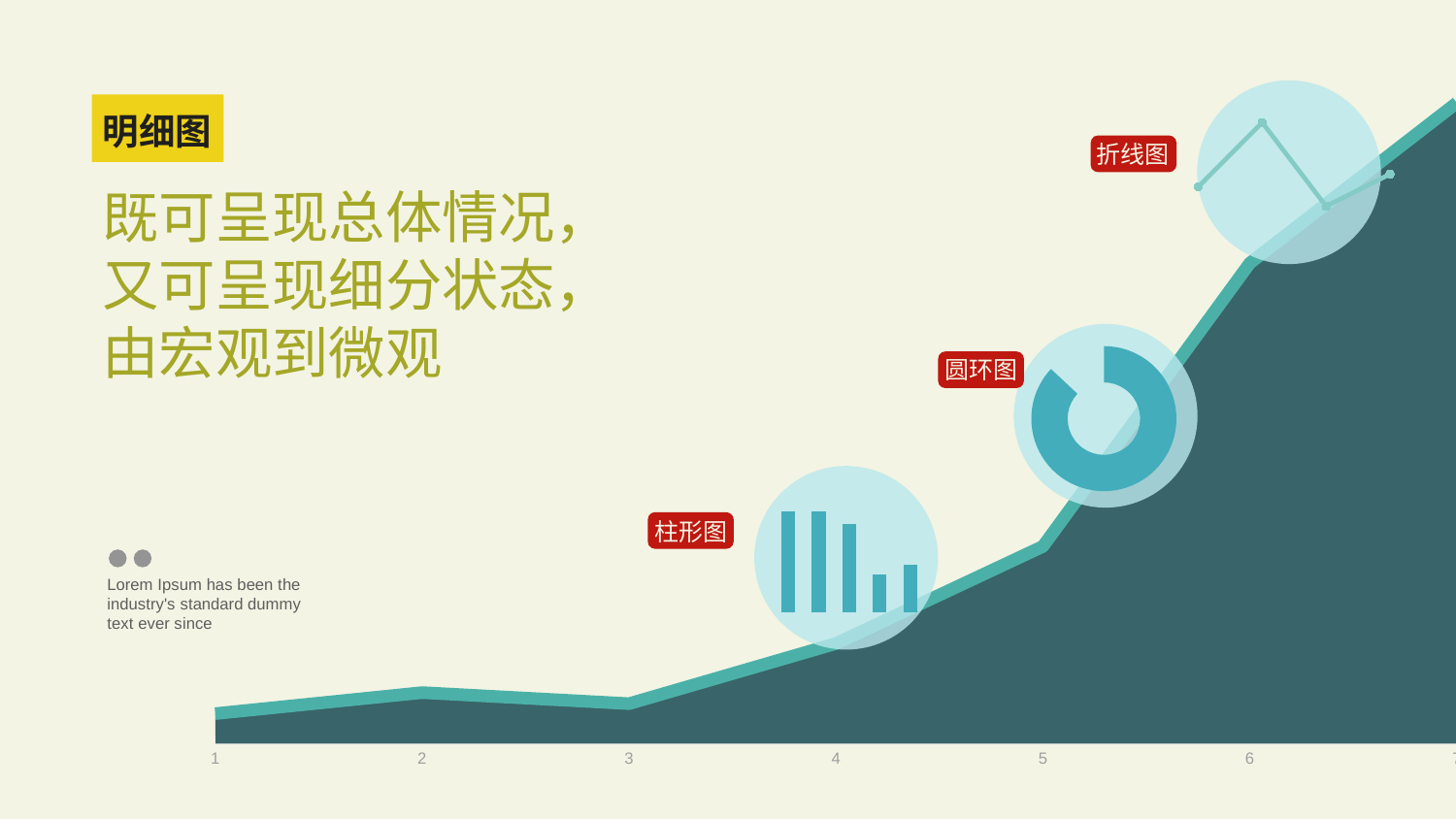

### Chart

| Category |  | 数据 |
|---|---|---|

明细图

### Chart

| Category |  |
|---|---|
折线图
既可呈现总体情况，又可呈现细分状态，由宏观到微观

### Chart

| Category |  |
|---|---|
圆环图

### Chart

| Category |  |
|---|---|
柱形图

Lorem Ipsum has been the industry's standard dummy text ever since